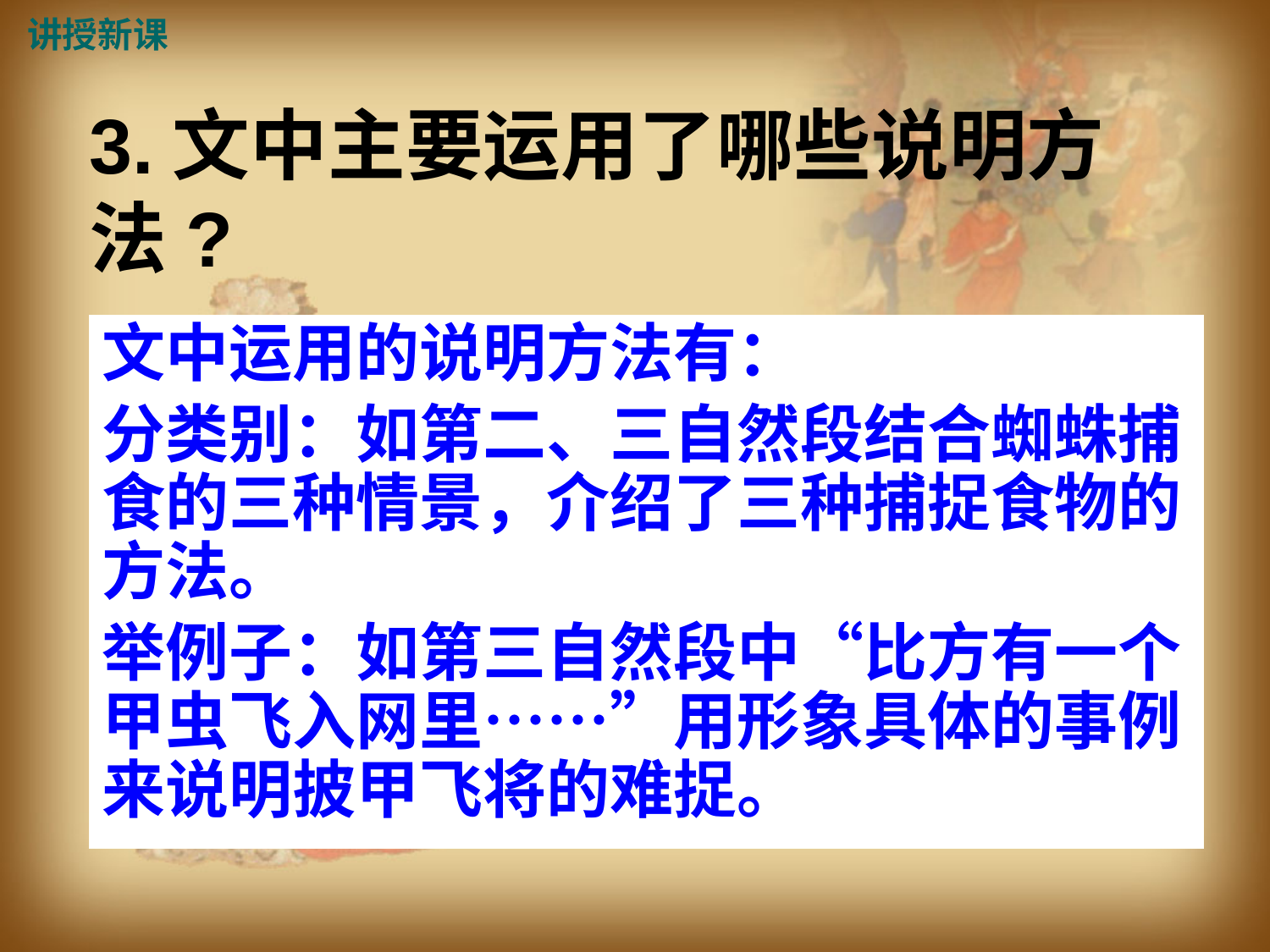

讲授新课
3.文中主要运用了哪些说明方法?
文中运用的说明方法有：
分类别：如第二、三自然段结合蜘蛛捕食的三种情景，介绍了三种捕捉食物的方法。
举例子：如第三自然段中“比方有一个甲虫飞入网里……”用形象具体的事例来说明披甲飞将的难捉。